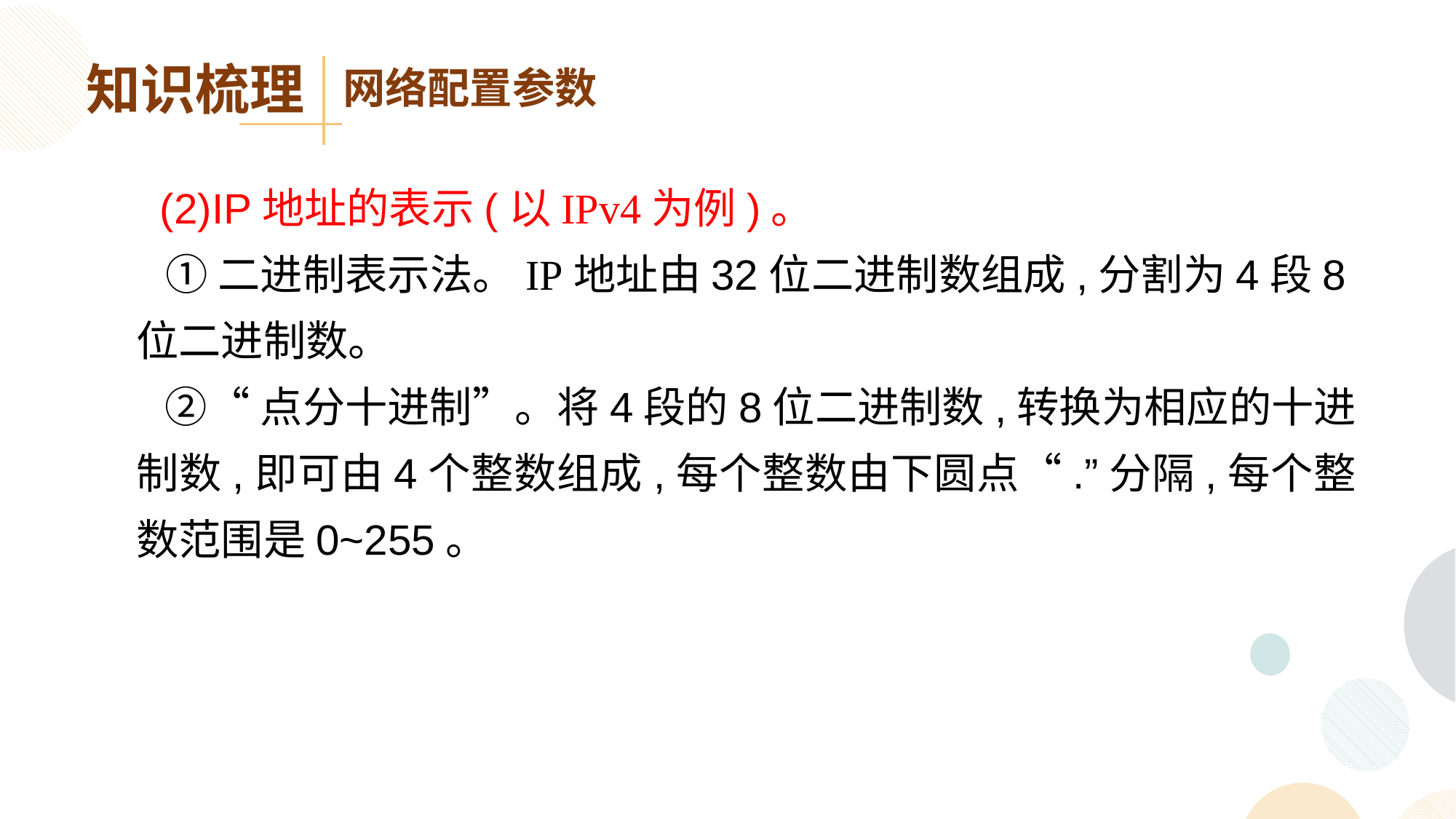

知识梳理
网络配置参数
  (2)IP地址的表示(以IPv4为例)。
   ①二进制表示法。IP地址由32位二进制数组成,分割为4段8位二进制数。
   ②“点分十进制”。将4段的8位二进制数,转换为相应的十进制数,即可由4个整数组成,每个整数由下圆点“.”分隔,每个整数范围是0~255。